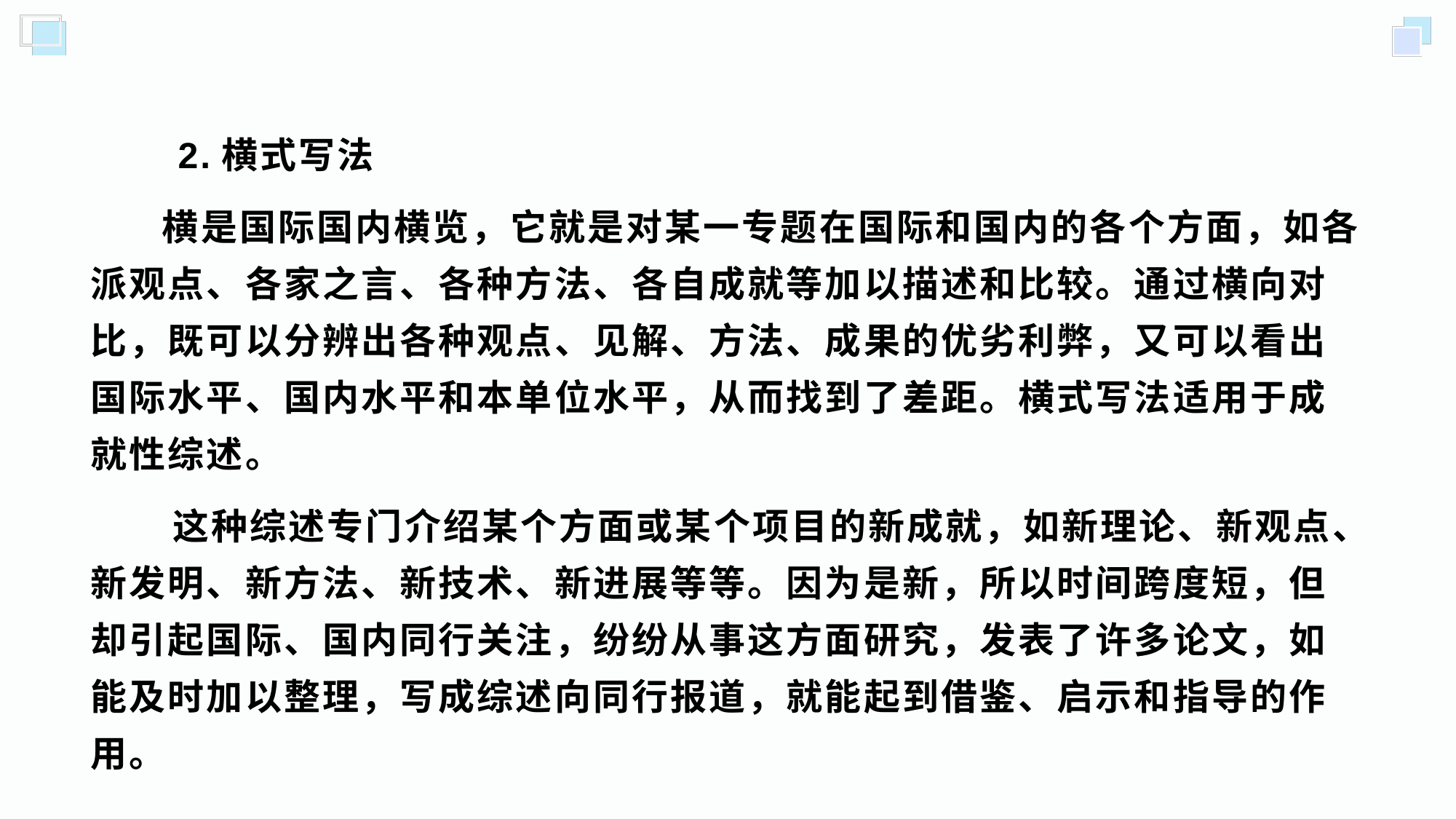

2.横式写法
      横是国际国内横览，它就是对某一专题在国际和国内的各个方面，如各派观点、各家之言、各种方法、各自成就等加以描述和比较。通过横向对比，既可以分辨出各种观点、见解、方法、成果的优劣利弊，又可以看出国际水平、国内水平和本单位水平，从而找到了差距。横式写法适用于成就性综述。
       这种综述专门介绍某个方面或某个项目的新成就，如新理论、新观点、新发明、新方法、新技术、新进展等等。因为是新，所以时间跨度短，但却引起国际、国内同行关注，纷纷从事这方面研究，发表了许多论文，如能及时加以整理，写成综述向同行报道，就能起到借鉴、启示和指导的作用。